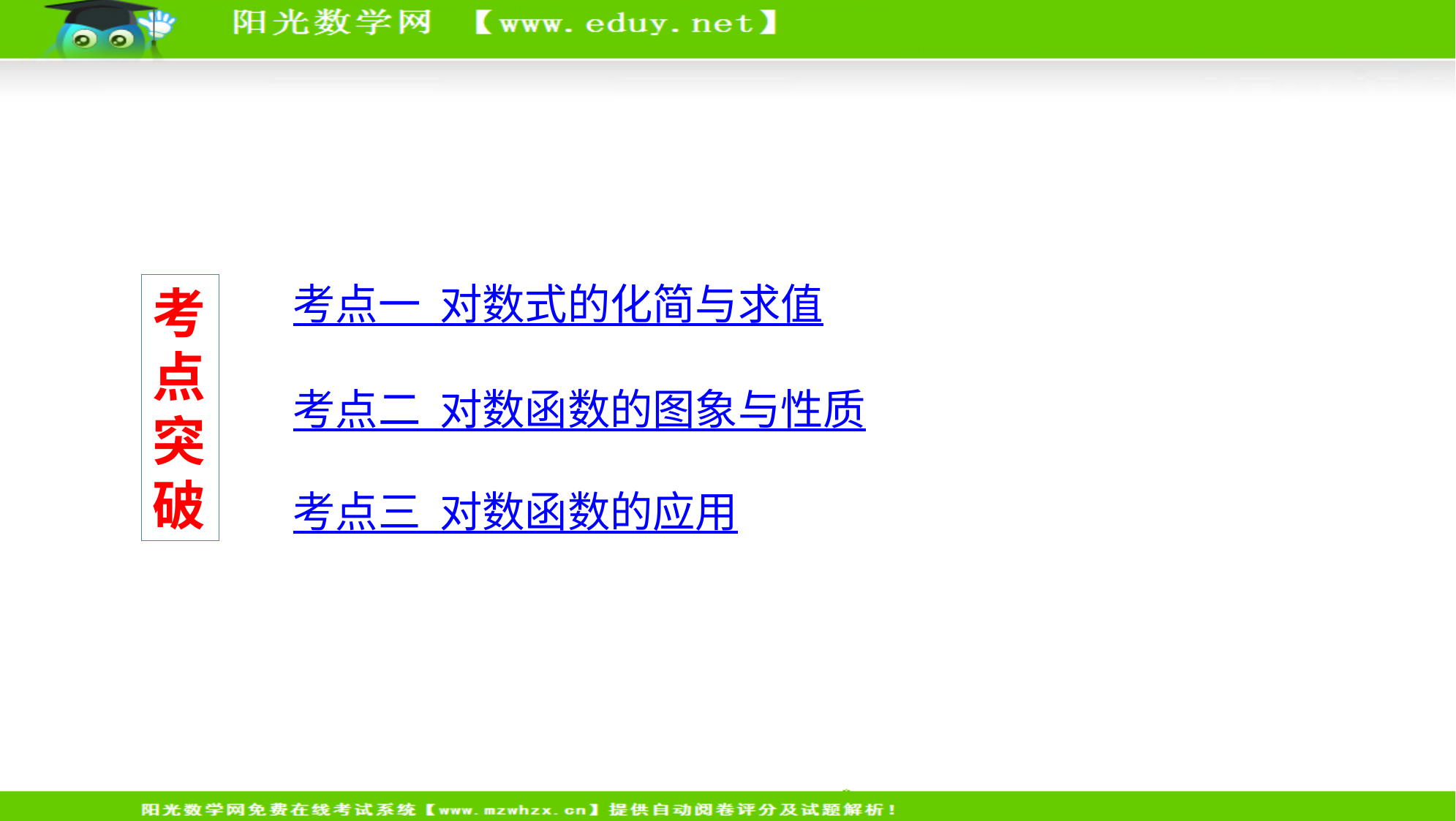

考点一  对数式的化简与求值
考点突破
考点二  对数函数的图象与性质
考点三  对数函数的应用